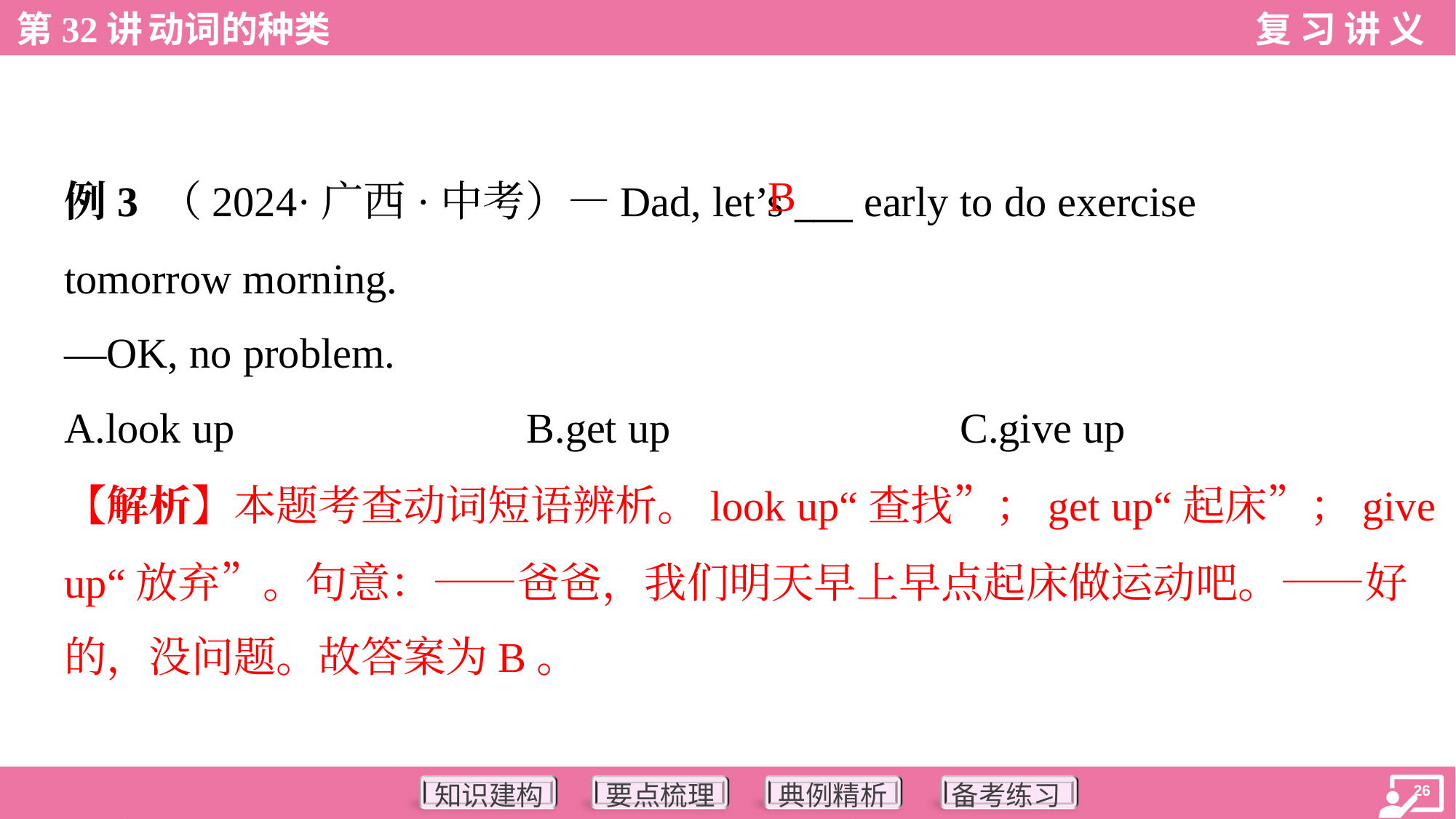

B
例3 （2024·广西·中考）—Dad, let’s ___ early to do exercise
tomorrow morning.
—OK, no problem.
A.look up	B.get up	C.give up
【解析】本题考查动词短语辨析。look up“查找”；get up“起床”；give
up“放弃”。句意：——爸爸，我们明天早上早点起床做运动吧。——好
的，没问题。故答案为B。